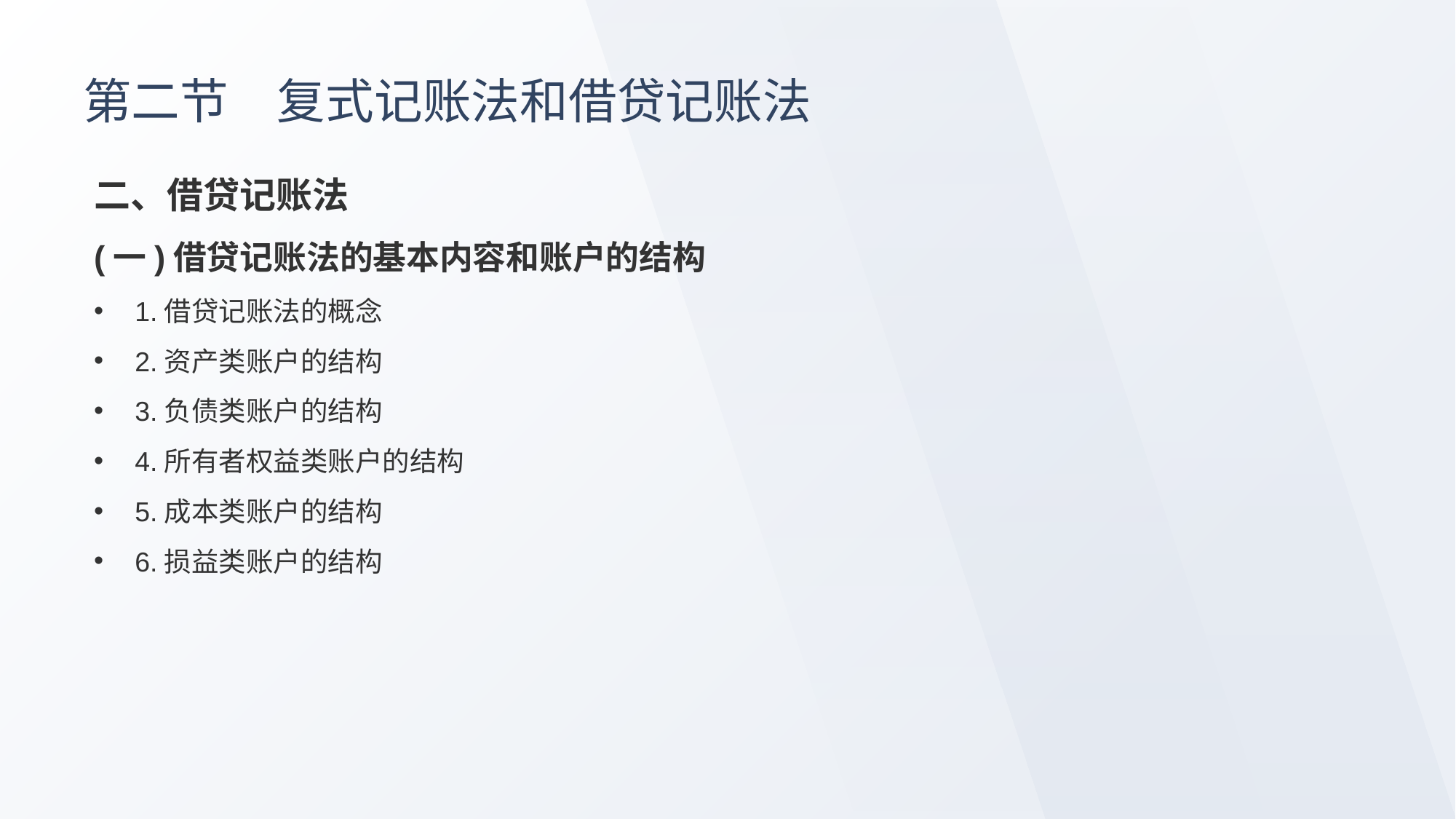

# 第二节　复式记账法和借贷记账法
二、借贷记账法
(一)借贷记账法的基本内容和账户的结构
1.借贷记账法的概念
2.资产类账户的结构
3.负债类账户的结构
4.所有者权益类账户的结构
5.成本类账户的结构
6.损益类账户的结构